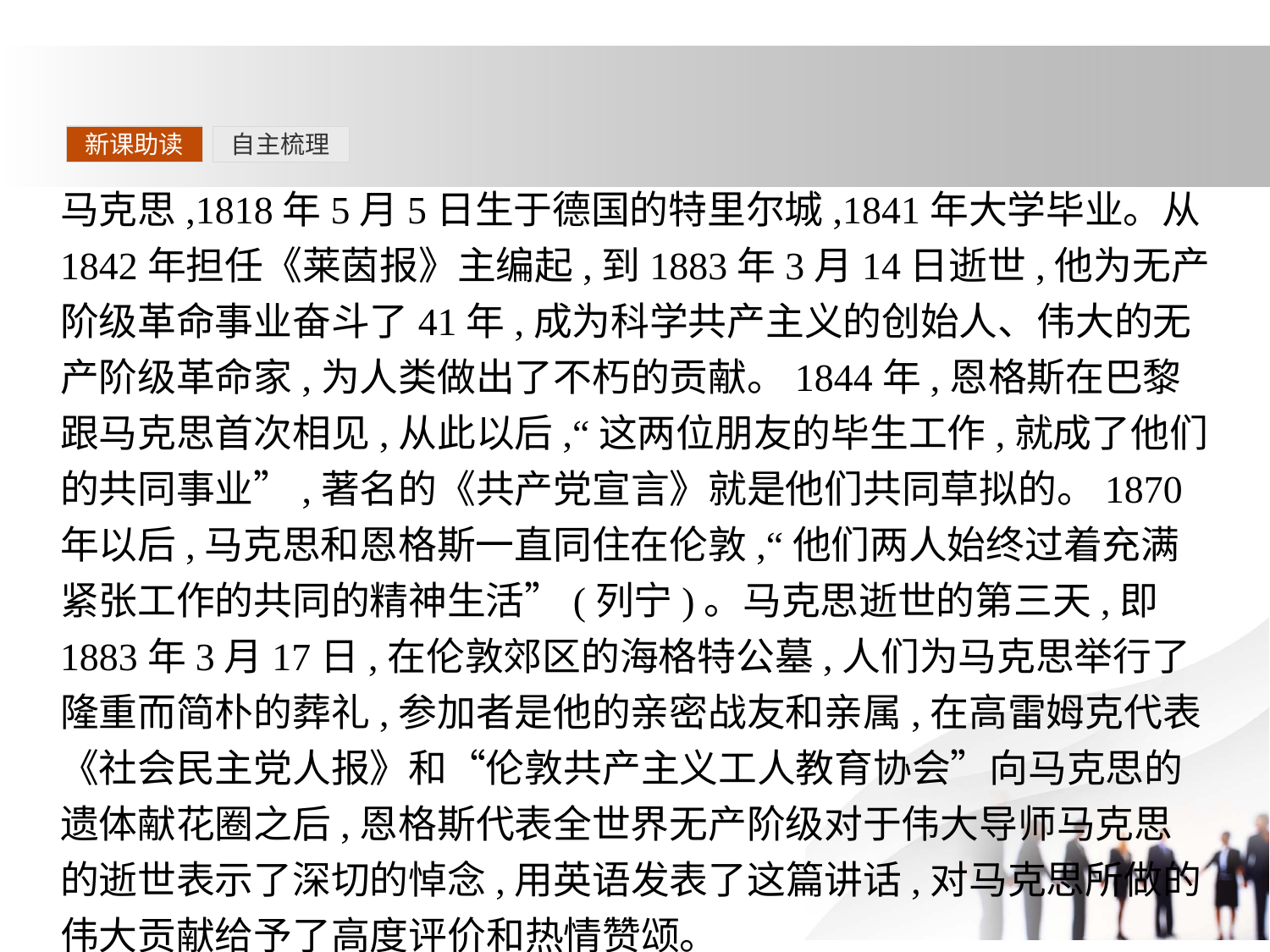

新课助读
自主梳理
马克思,1818年5月5日生于德国的特里尔城,1841年大学毕业。从1842年担任《莱茵报》主编起,到1883年3月14日逝世,他为无产阶级革命事业奋斗了41年,成为科学共产主义的创始人、伟大的无产阶级革命家,为人类做出了不朽的贡献。1844年,恩格斯在巴黎跟马克思首次相见,从此以后,“这两位朋友的毕生工作,就成了他们的共同事业”,著名的《共产党宣言》就是他们共同草拟的。1870年以后,马克思和恩格斯一直同住在伦敦,“他们两人始终过着充满紧张工作的共同的精神生活”(列宁)。马克思逝世的第三天,即1883年3月17日,在伦敦郊区的海格特公墓,人们为马克思举行了隆重而简朴的葬礼,参加者是他的亲密战友和亲属,在高雷姆克代表《社会民主党人报》和“伦敦共产主义工人教育协会”向马克思的遗体献花圈之后,恩格斯代表全世界无产阶级对于伟大导师马克思的逝世表示了深切的悼念,用英语发表了这篇讲话,对马克思所做的伟大贡献给予了高度评价和热情赞颂。